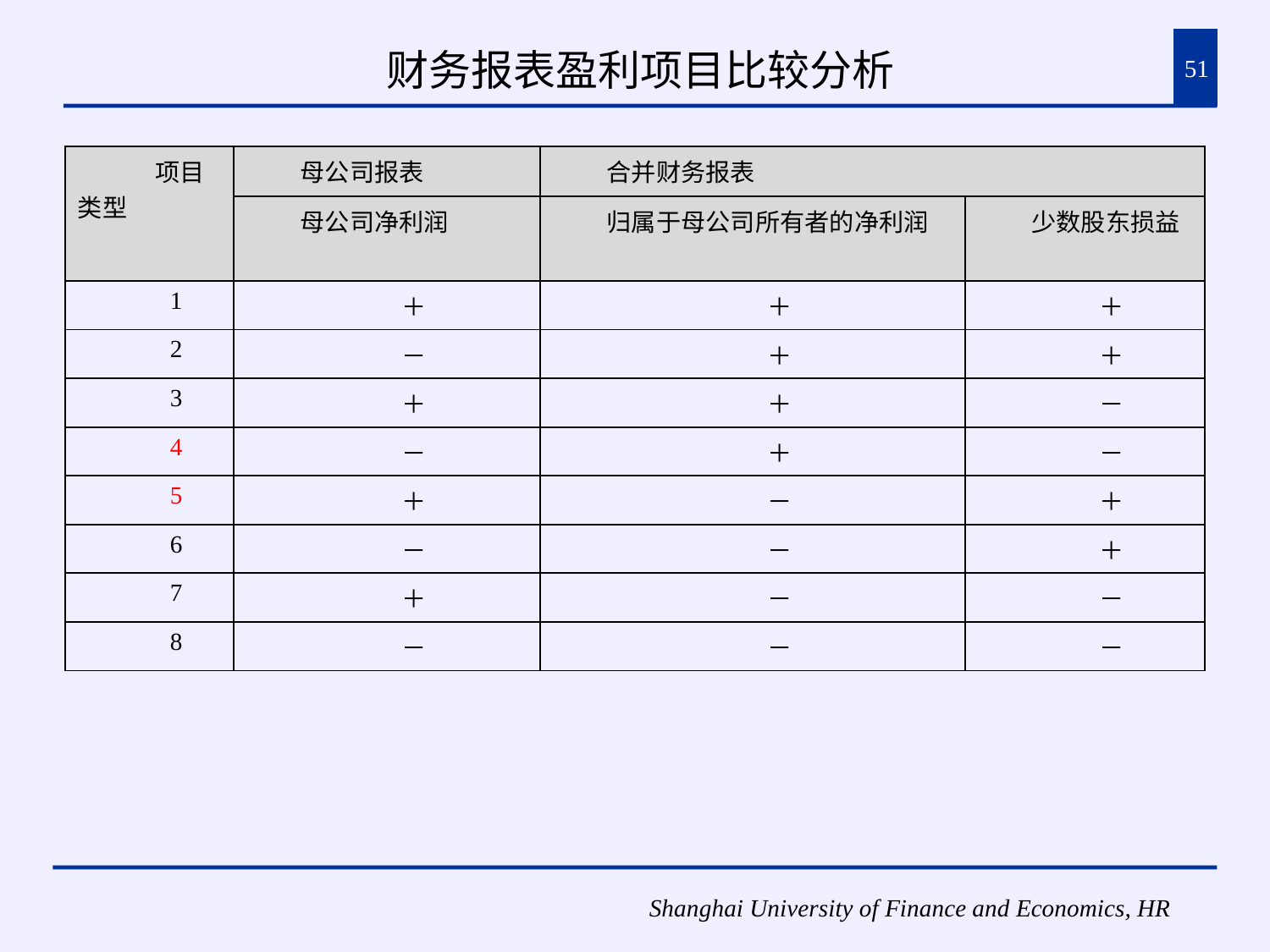

# 财务报表盈利项目比较分析
51
| 项目类型 | 母公司报表 | 合并财务报表 |  |
| --- | --- | --- | --- |
|  | 母公司净利润 | 归属于母公司所有者的净利润 | 少数股东损益 |
| 1 | ＋ | ＋ | ＋ |
| 2 | － | ＋ | ＋ |
| 3 | ＋ | ＋ | － |
| 4 | － | ＋ | － |
| 5 | ＋ | － | ＋ |
| 6 | － | － | ＋ |
| 7 | ＋ | － | － |
| 8 | － | － | － |